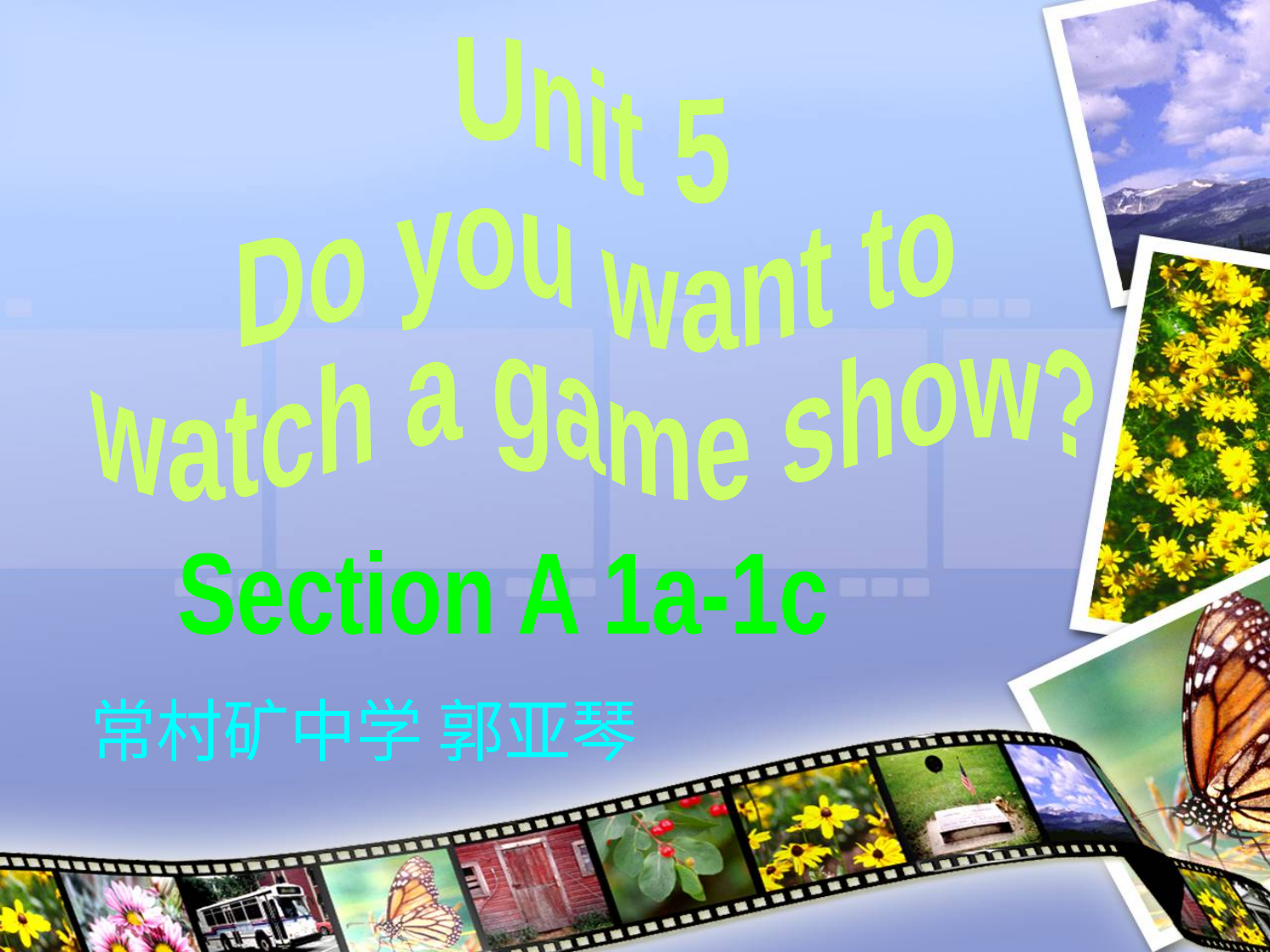

Unit 5
Do you want to
watch a game show?
Section A 1a-1c
常村矿中学 郭亚琴